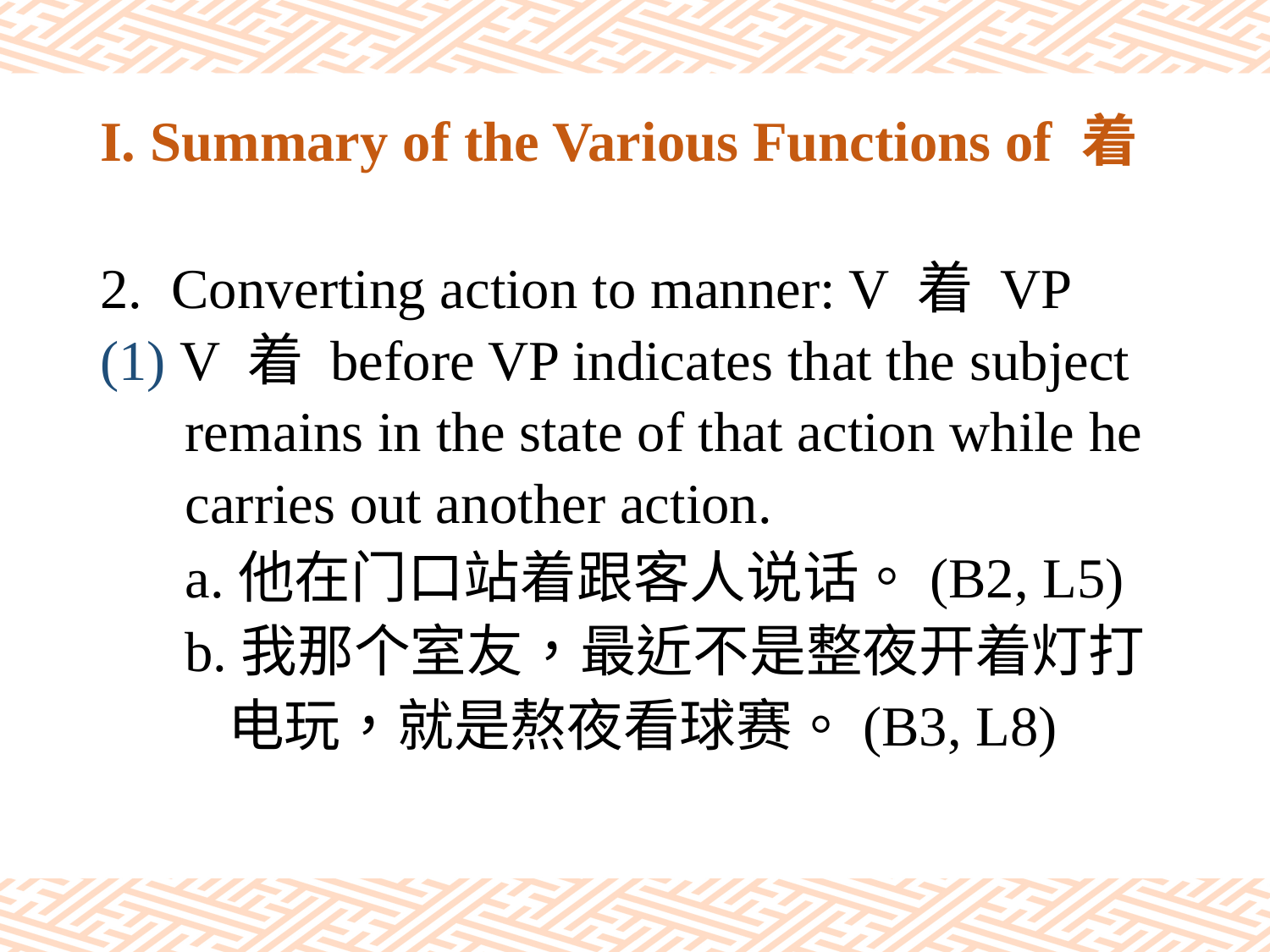

# I. Summary of the Various Functions of 着
Converting action to manner: V 着 VP
(1) V 着 before VP indicates that the subject
      remains in the state of that action while he
      carries out another action.
      a.他在门口站着跟客人说话。(B2, L5)
      b.我那个室友，最近不是整夜开着灯打
         电玩，就是熬夜看球赛。(B3, L8)